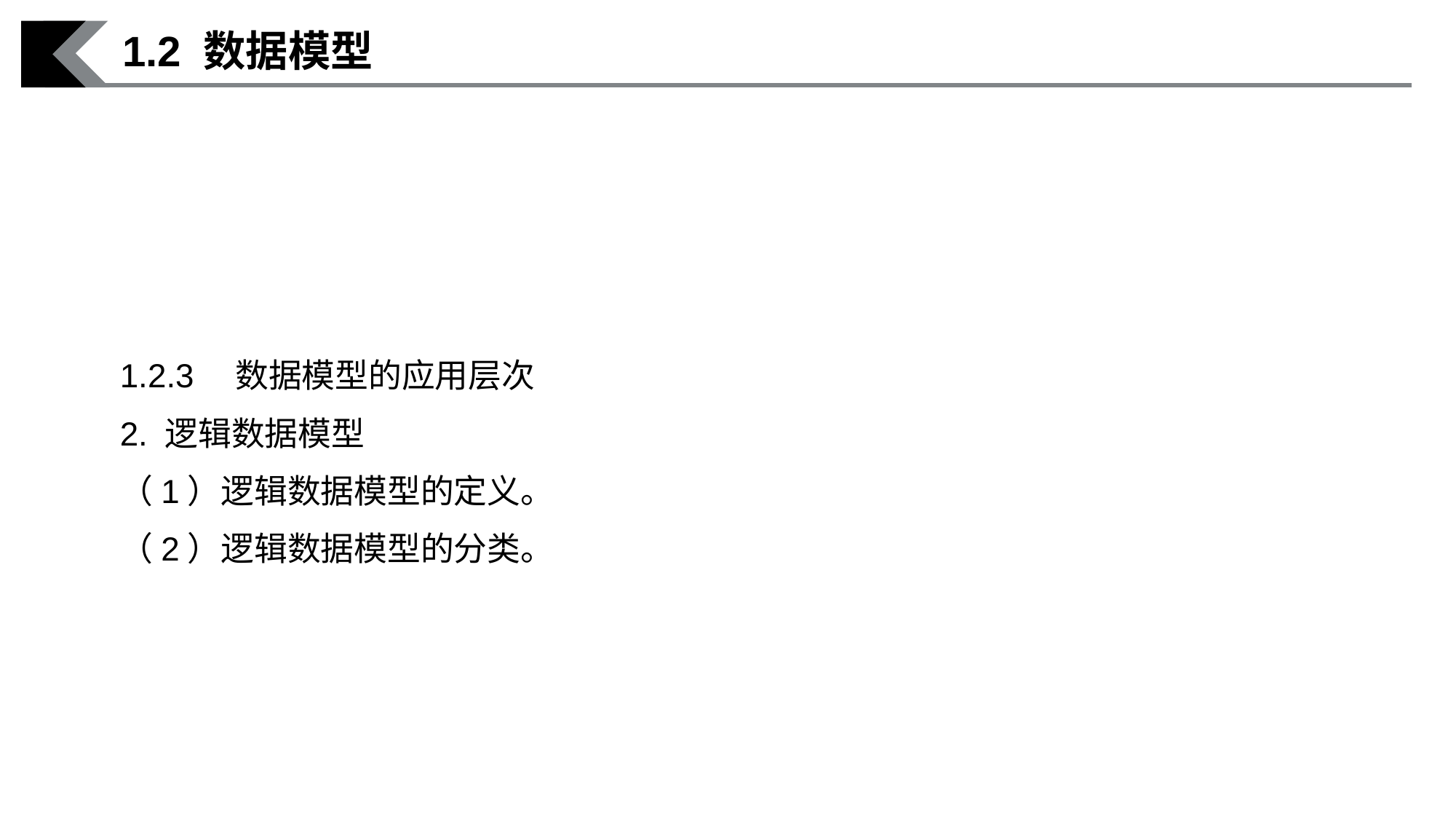

1.2 数据模型
1.2.3　数据模型的应用层次
2. 逻辑数据模型
（1）逻辑数据模型的定义。
（2）逻辑数据模型的分类。